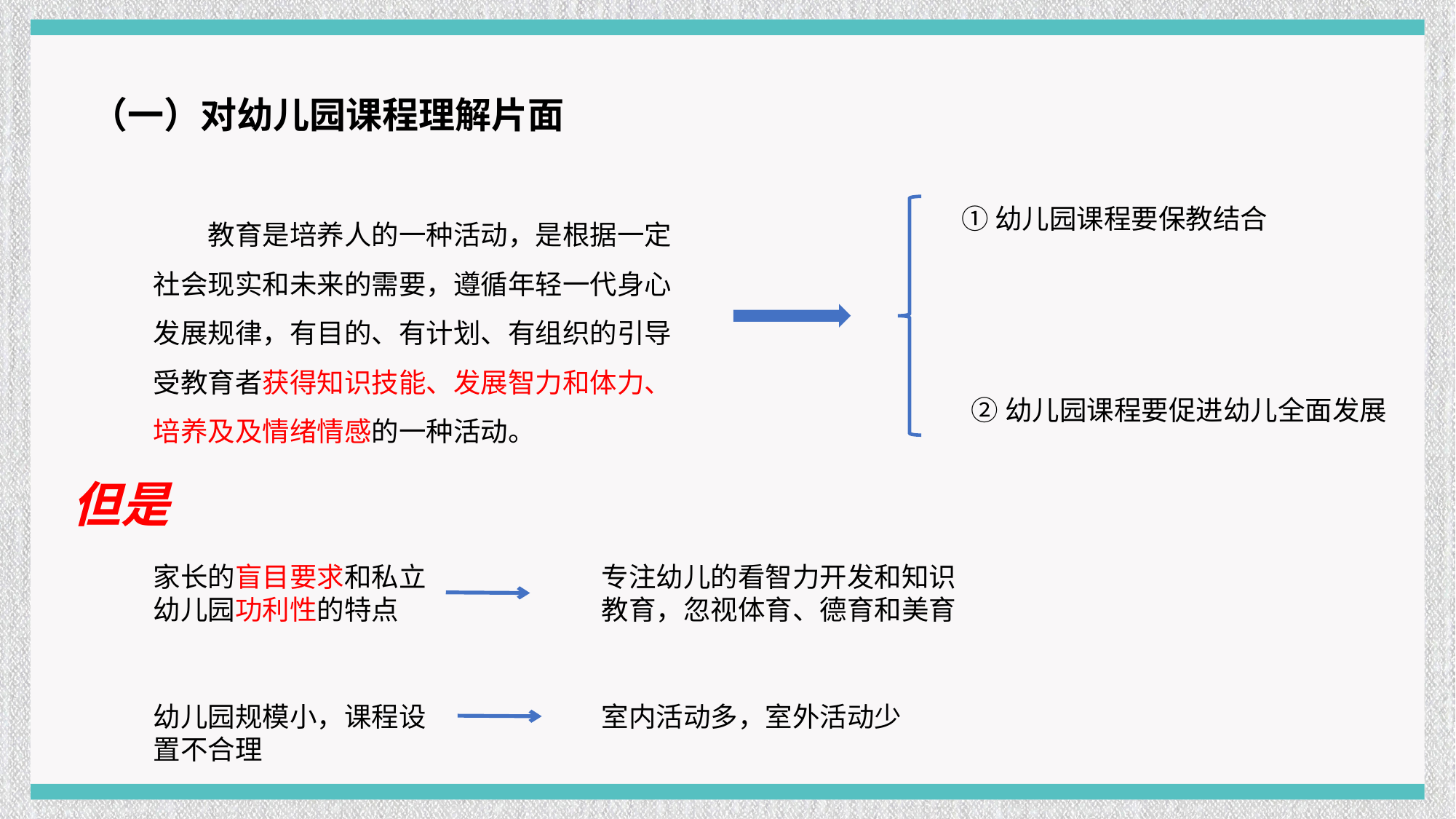

（一）对幼儿园课程理解片面
教育是培养人的一种活动，是根据一定社会现实和未来的需要，遵循年轻一代身心发展规律，有目的、有计划、有组织的引导受教育者获得知识技能、发展智力和体力、培养及及情绪情感的一种活动。
①幼儿园课程要保教结合

②幼儿园课程要促进幼儿全面发展
但是
家长的盲目要求和私立幼儿园功利性的特点
专注幼儿的看智力开发和知识教育，忽视体育、德育和美育
幼儿园规模小，课程设置不合理
室内活动多，室外活动少